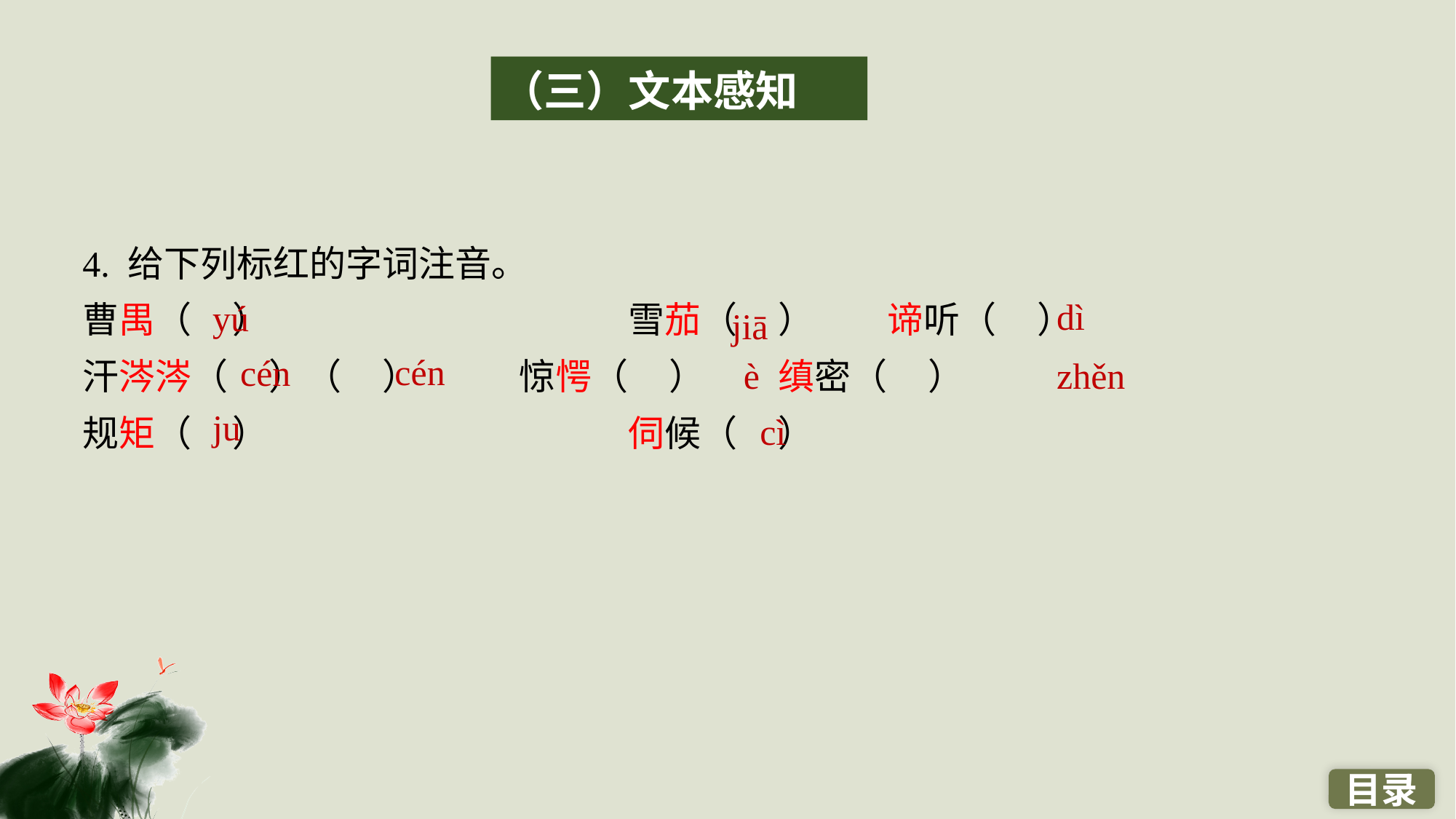

（三）文本感知
4. 给下列标红的字词注音。
曹禺（     ）　　			雪茄（     ）　　谛听（     ）
汗涔涔（     ）（     ）	惊愕（     ）　　缜密（     ）
规矩（     ）　　			伺候（     ）
dì
yú
jiā
cén
cén
è
zhěn
ju
cì